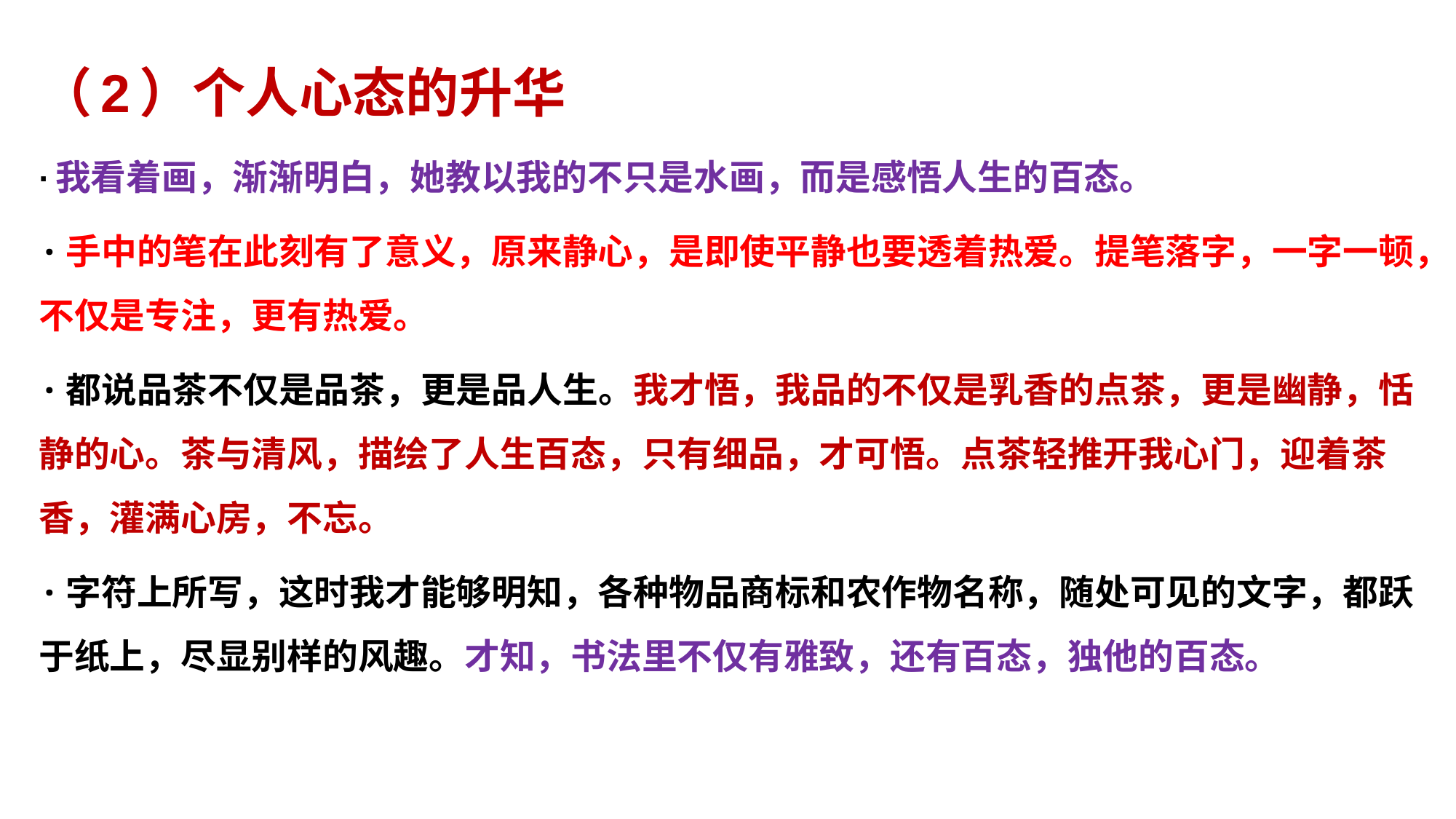

（2）个人心态的升华
·我看着画，渐渐明白，她教以我的不只是水画，而是感悟人生的百态。
·手中的笔在此刻有了意义，原来静心，是即使平静也要透着热爱。提笔落字，一字一顿，不仅是专注，更有热爱。
·都说品茶不仅是品茶，更是品人生。我才悟，我品的不仅是乳香的点茶，更是幽静，恬静的心。茶与清风，描绘了人生百态，只有细品，才可悟。点茶轻推开我心门，迎着茶香，灌满心房，不忘。
·字符上所写，这时我才能够明知，各种物品商标和农作物名称，随处可见的文字，都跃于纸上，尽显别样的风趣。才知，书法里不仅有雅致，还有百态，独他的百态。